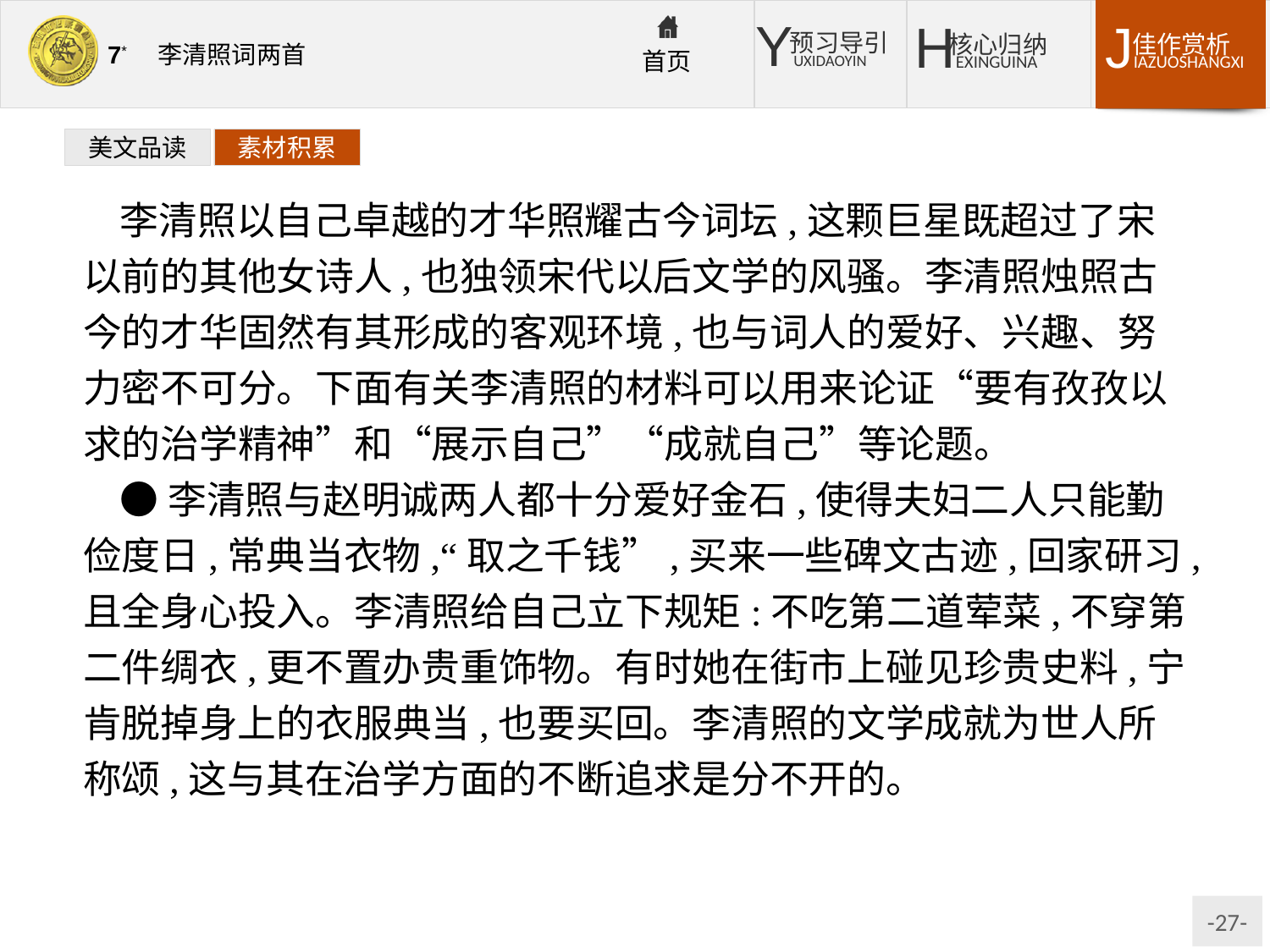

美文品读
素材积累
李清照以自己卓越的才华照耀古今词坛,这颗巨星既超过了宋以前的其他女诗人,也独领宋代以后文学的风骚。李清照烛照古今的才华固然有其形成的客观环境,也与词人的爱好、兴趣、努力密不可分。下面有关李清照的材料可以用来论证“要有孜孜以求的治学精神”和“展示自己”“成就自己”等论题。
●李清照与赵明诚两人都十分爱好金石,使得夫妇二人只能勤俭度日,常典当衣物,“取之千钱”,买来一些碑文古迹,回家研习,且全身心投入。李清照给自己立下规矩:不吃第二道荤菜,不穿第二件绸衣,更不置办贵重饰物。有时她在街市上碰见珍贵史料,宁肯脱掉身上的衣服典当,也要买回。李清照的文学成就为世人所称颂,这与其在治学方面的不断追求是分不开的。